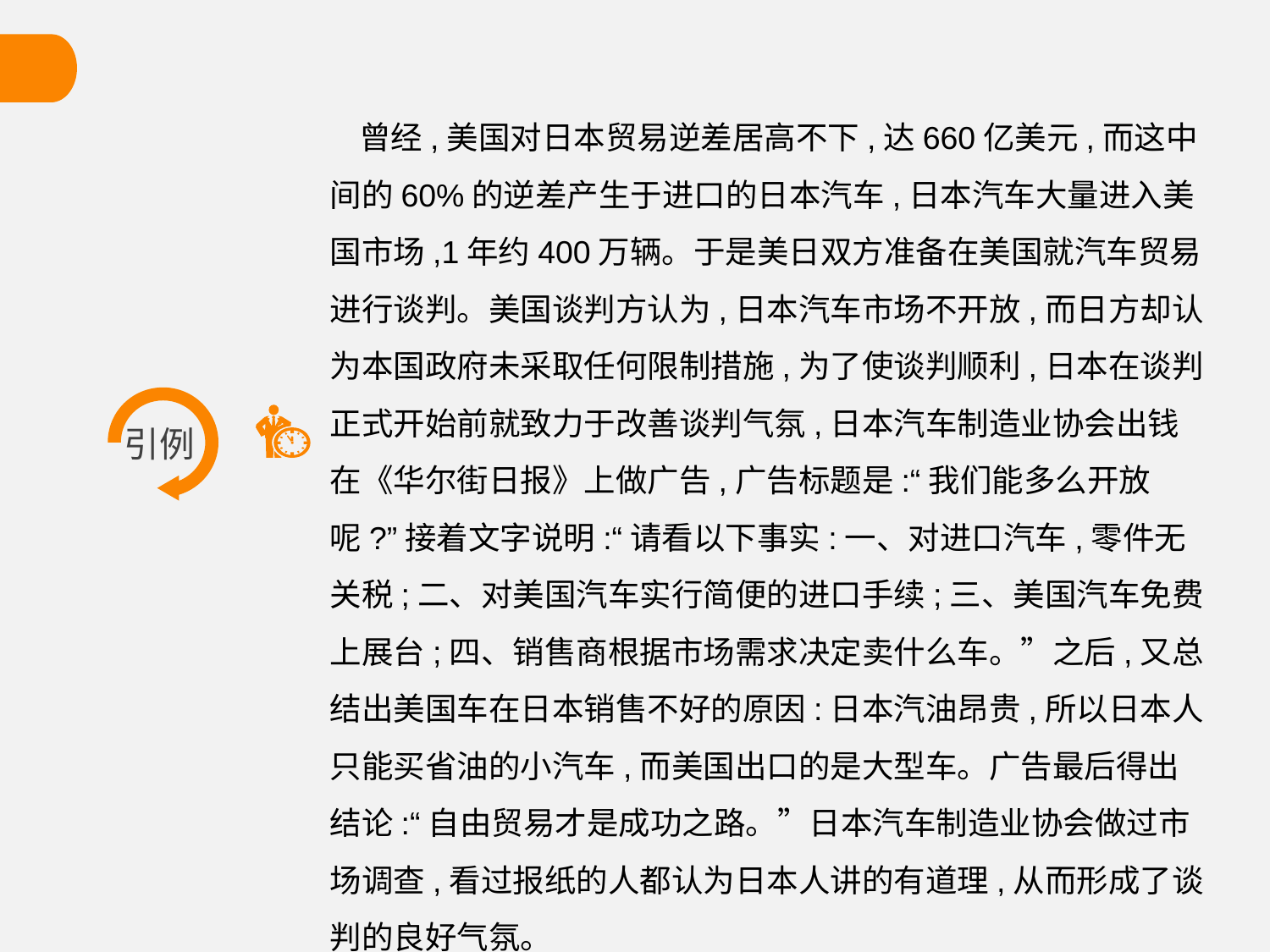

曾经,美国对日本贸易逆差居高不下,达660亿美元,而这中间的60%的逆差产生于进口的日本汽车,日本汽车大量进入美国市场,1年约400万辆。于是美日双方准备在美国就汽车贸易进行谈判。美国谈判方认为,日本汽车市场不开放,而日方却认为本国政府未采取任何限制措施,为了使谈判顺利,日本在谈判正式开始前就致力于改善谈判气氛,日本汽车制造业协会出钱在《华尔街日报》上做广告,广告标题是:“我们能多么开放呢?”接着文字说明:“请看以下事实:一、对进口汽车,零件无关税;二、对美国汽车实行简便的进口手续;三、美国汽车免费上展台;四、销售商根据市场需求决定卖什么车。”之后,又总结出美国车在日本销售不好的原因:日本汽油昂贵,所以日本人只能买省油的小汽车,而美国出口的是大型车。广告最后得出结论:“自由贸易才是成功之路。”日本汽车制造业协会做过市场调查,看过报纸的人都认为日本人讲的有道理,从而形成了谈判的良好气氛。

引例